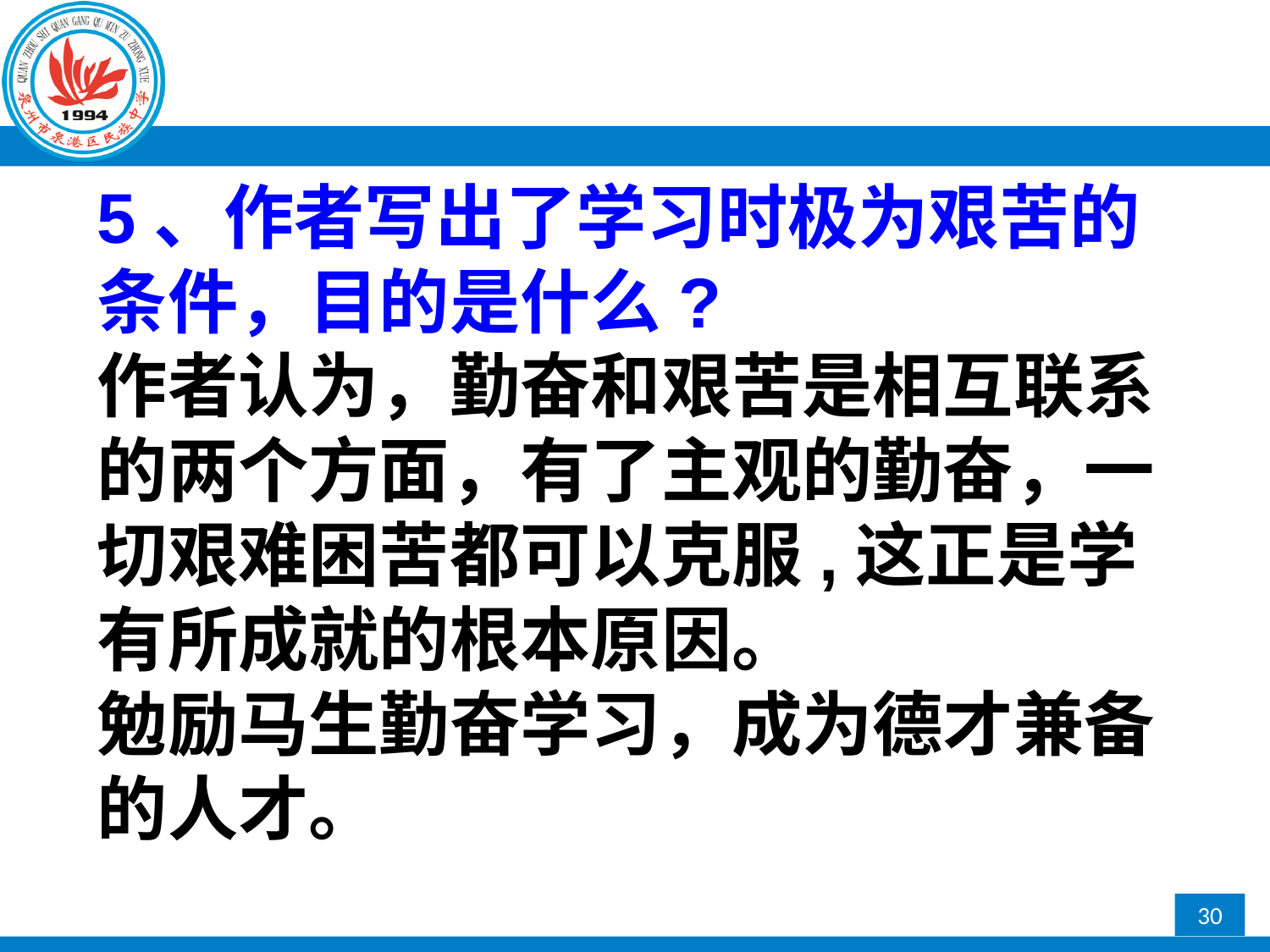

5、作者写出了学习时极为艰苦的条件，目的是什么?
作者认为，勤奋和艰苦是相互联系的两个方面，有了主观的勤奋，一切艰难困苦都可以克服,这正是学有所成就的根本原因。
勉励马生勤奋学习，成为德才兼备的人才。